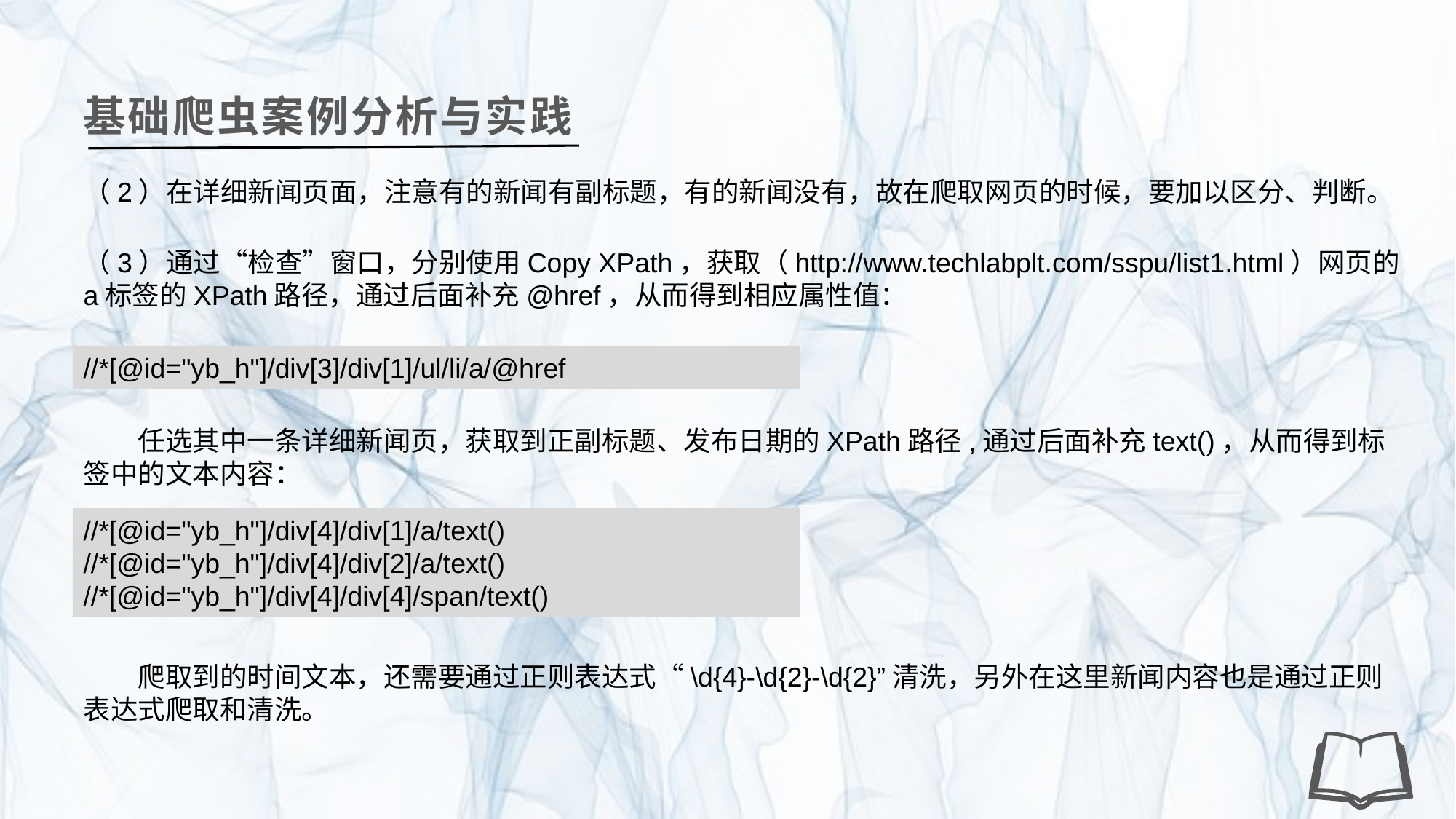

基础爬虫案例分析与实践
（2）在详细新闻页面，注意有的新闻有副标题，有的新闻没有，故在爬取网页的时候，要加以区分、判断。
（3）通过“检查”窗口，分别使用Copy XPath，获取（http://www.techlabplt.com/sspu/list1.html）网页的a标签的XPath路径，通过后面补充@href，从而得到相应属性值：
//*[@id="yb_h"]/div[3]/div[1]/ul/li/a/@href
任选其中一条详细新闻页，获取到正副标题、发布日期的XPath路径,通过后面补充text()，从而得到标签中的文本内容：
//*[@id="yb_h"]/div[4]/div[1]/a/text()
//*[@id="yb_h"]/div[4]/div[2]/a/text()
//*[@id="yb_h"]/div[4]/div[4]/span/text()
爬取到的时间文本，还需要通过正则表达式“\d{4}-\d{2}-\d{2}”清洗，另外在这里新闻内容也是通过正则表达式爬取和清洗。

11